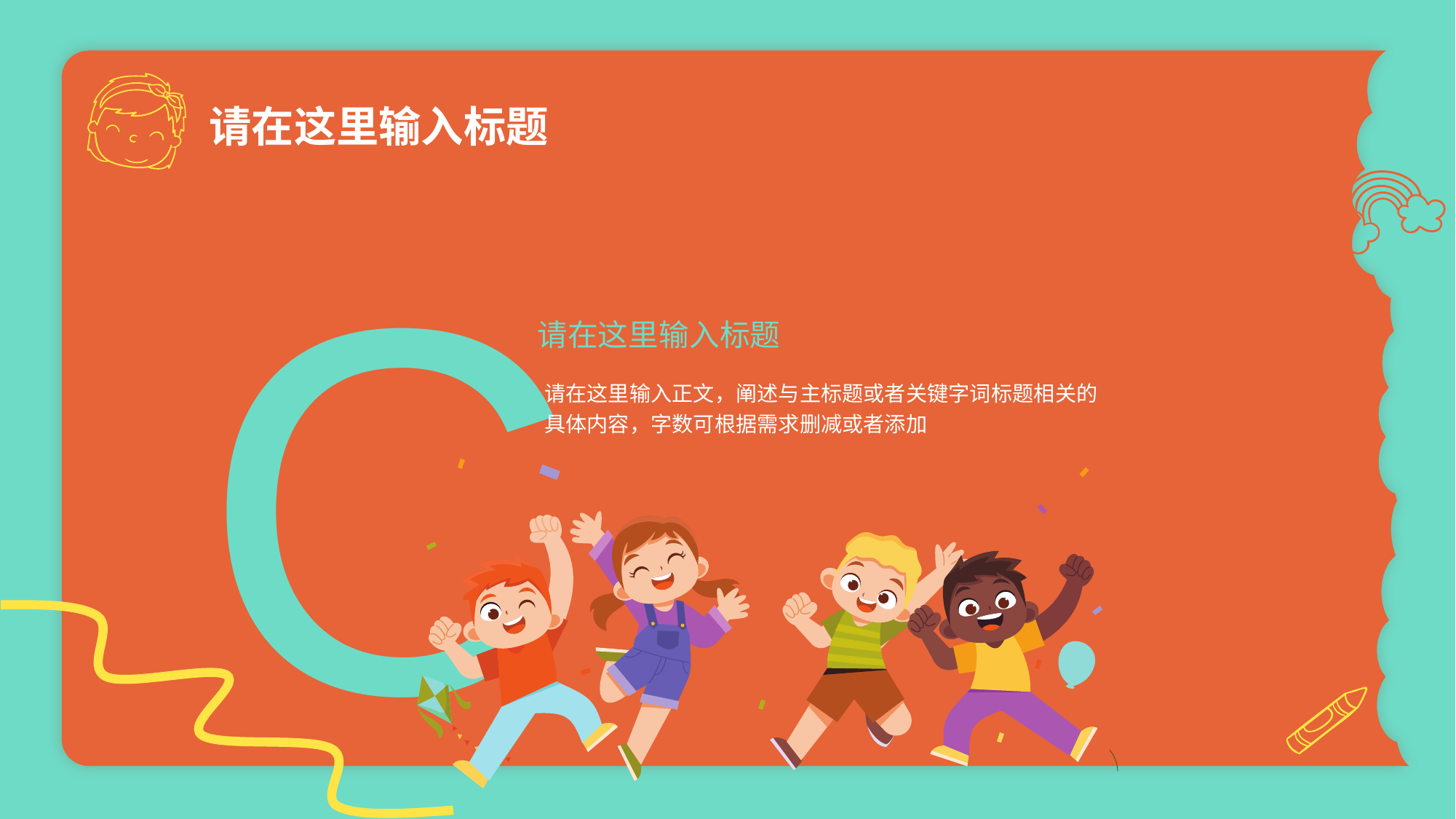

# 请在这里输入标题
C

请在这里输入标题
请在这里输入正文，阐述与主标题或者关键字词标题相关的具体内容，字数可根据需求删减或者添加